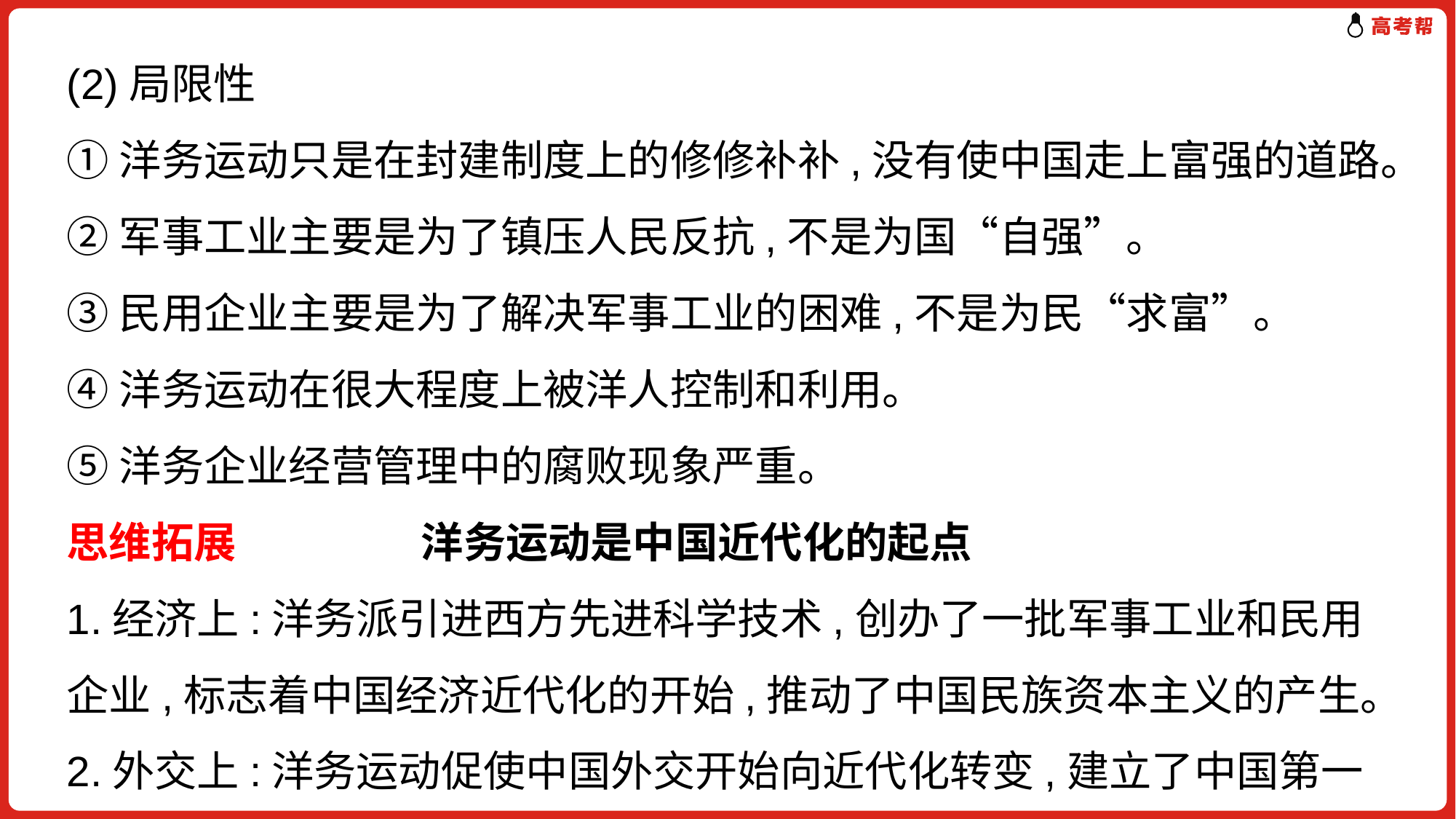

(2)局限性
①洋务运动只是在封建制度上的修修补补,没有使中国走上富强的道路。
②军事工业主要是为了镇压人民反抗,不是为国“自强”。
③民用企业主要是为了解决军事工业的困难,不是为民“求富”。
④洋务运动在很大程度上被洋人控制和利用。
⑤洋务企业经营管理中的腐败现象严重。
思维拓展　　　      洋务运动是中国近代化的起点
1.经济上:洋务派引进西方先进科学技术,创办了一批军事工业和民用企业,标志着中国经济近代化的开始,推动了中国民族资本主义的产生。
2.外交上:洋务运动促使中国外交开始向近代化转变,建立了中国第一个